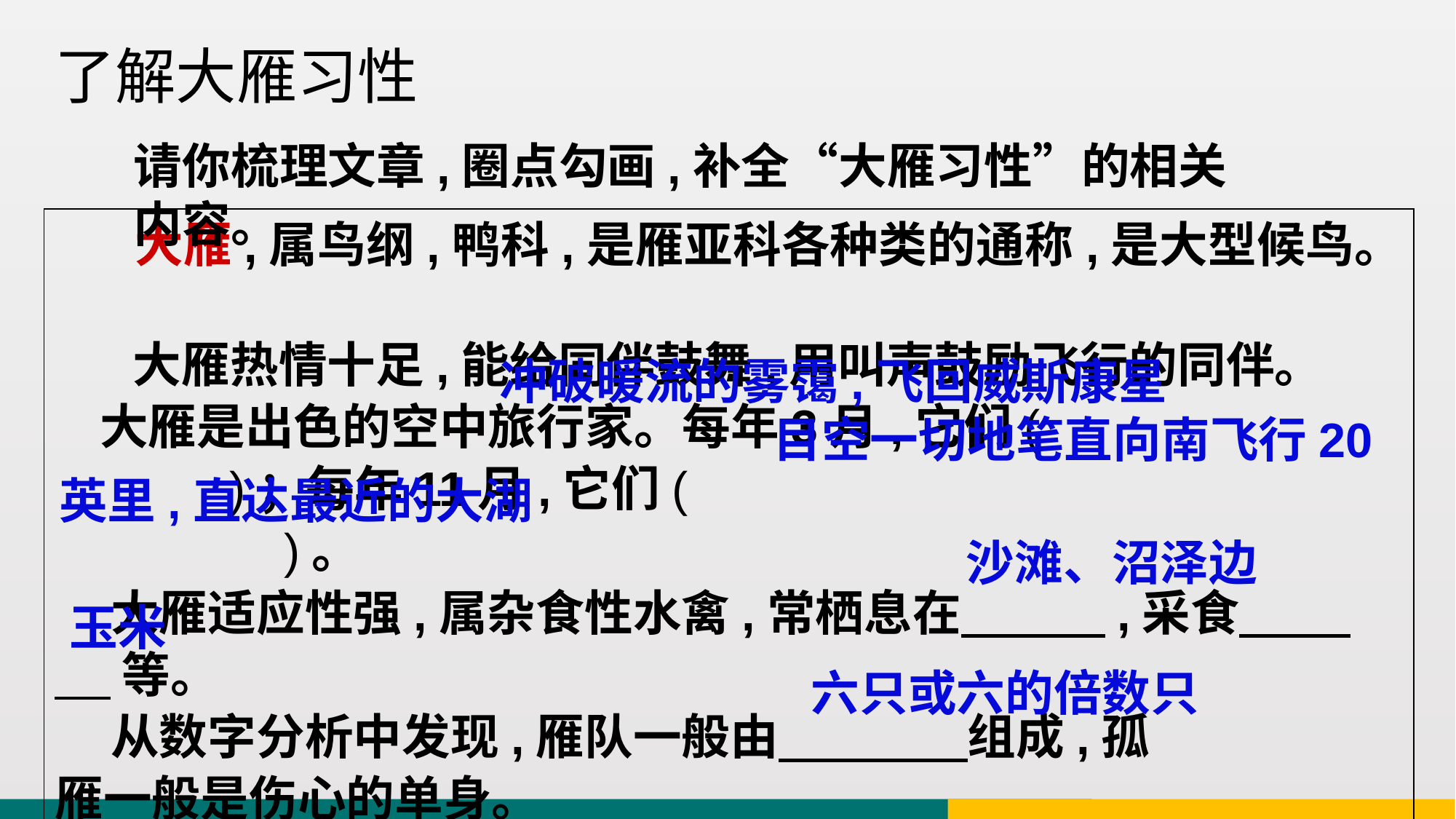

了解大雁习性
请你梳理文章,圈点勾画,补全“大雁习性”的相关内容。
      大雁,属鸟纲,鸭科,是雁亚科各种类的通称,是大型候鸟。
      大雁热情十足,能给同伴鼓舞,用叫声鼓励飞行的同伴。
   大雁是出色的空中旅行家。每年3月,它们(
             )；每年11月,它们(
                 )。
    大雁适应性强,属杂食性水禽,常栖息在             ,采食
     等。
    从数字分析中发现,雁队一般由                 组成,孤
雁一般是伤心的单身。
                                       冲破暖流的雾霭,飞回威斯康星
                                                                         目空一切地笔直向南飞行20英里,直达最近的大湖
沙滩、沼泽边
玉米
六只或六的倍数只